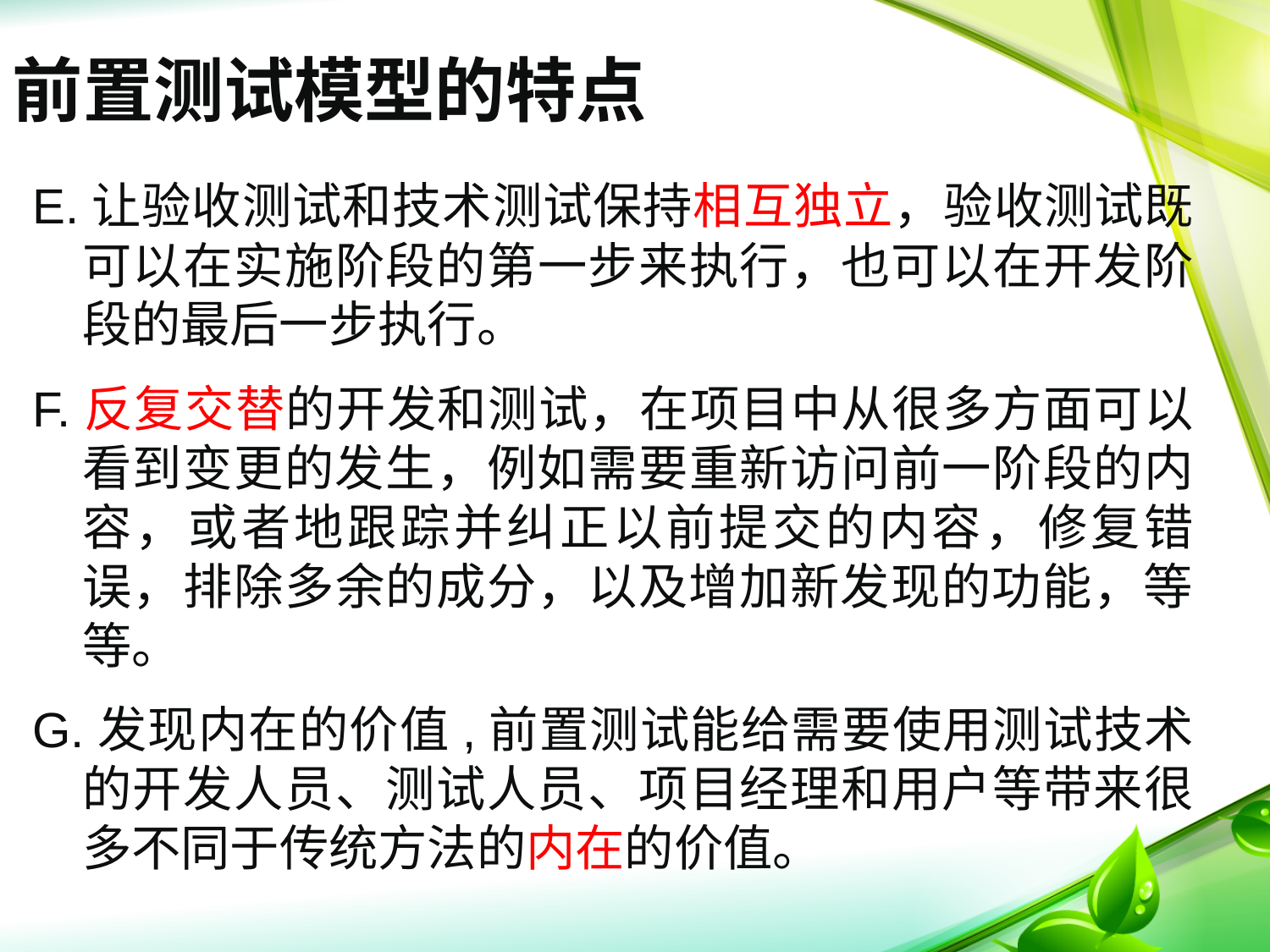

前置测试模型的特点
E.让验收测试和技术测试保持相互独立，验收测试既可以在实施阶段的第一步来执行，也可以在开发阶段的最后一步执行。
F.反复交替的开发和测试，在项目中从很多方面可以看到变更的发生，例如需要重新访问前一阶段的内容，或者地跟踪并纠正以前提交的内容，修复错误，排除多余的成分，以及增加新发现的功能，等等。
G.发现内在的价值,前置测试能给需要使用测试技术的开发人员、测试人员、项目经理和用户等带来很多不同于传统方法的内在的价值。